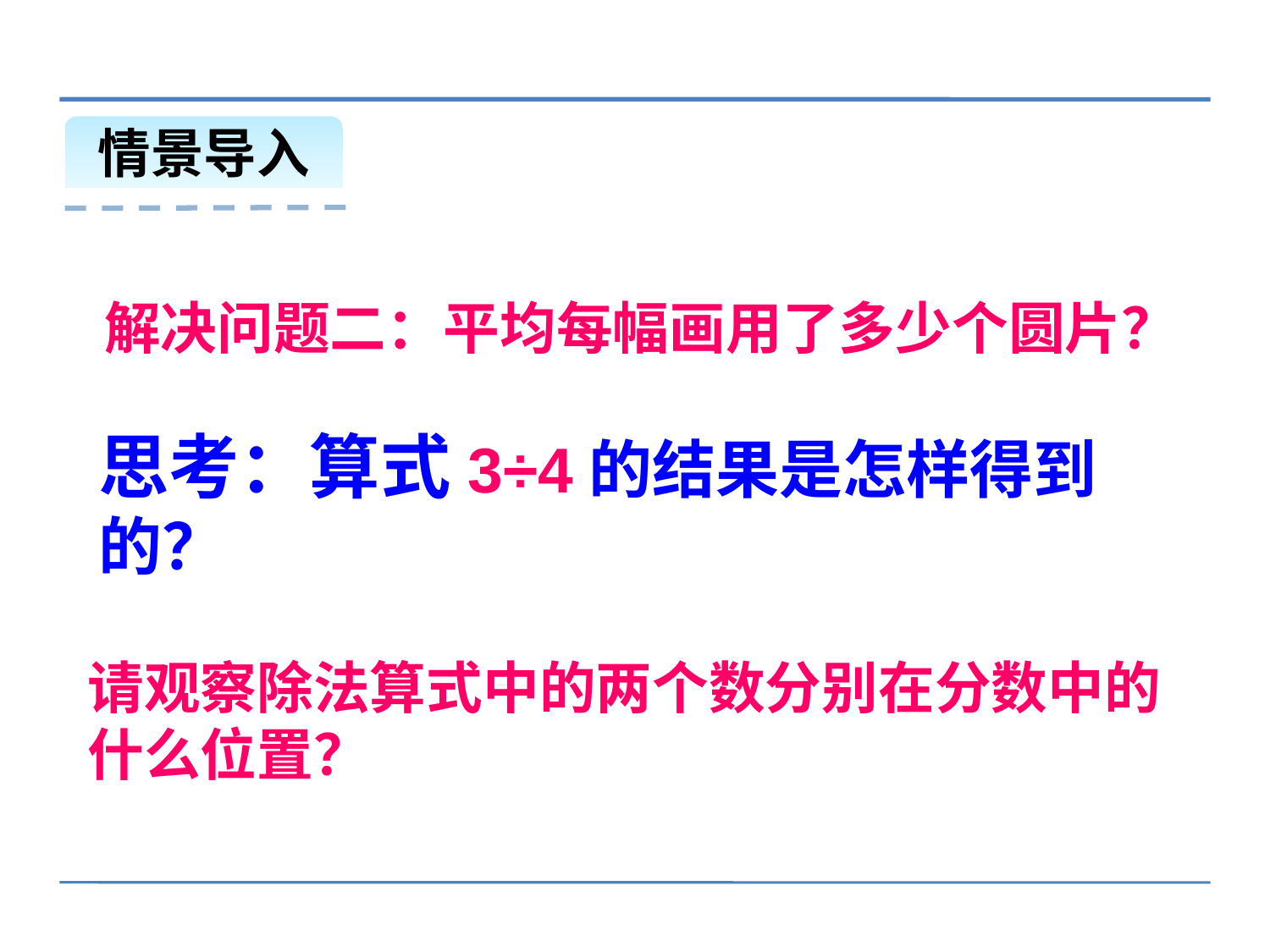

情景导入

解决问题二：平均每幅画用了多少个圆片？
思考：算式3÷4的结果是怎样得到的？
请观察除法算式中的两个数分别在分数中的什么位置？